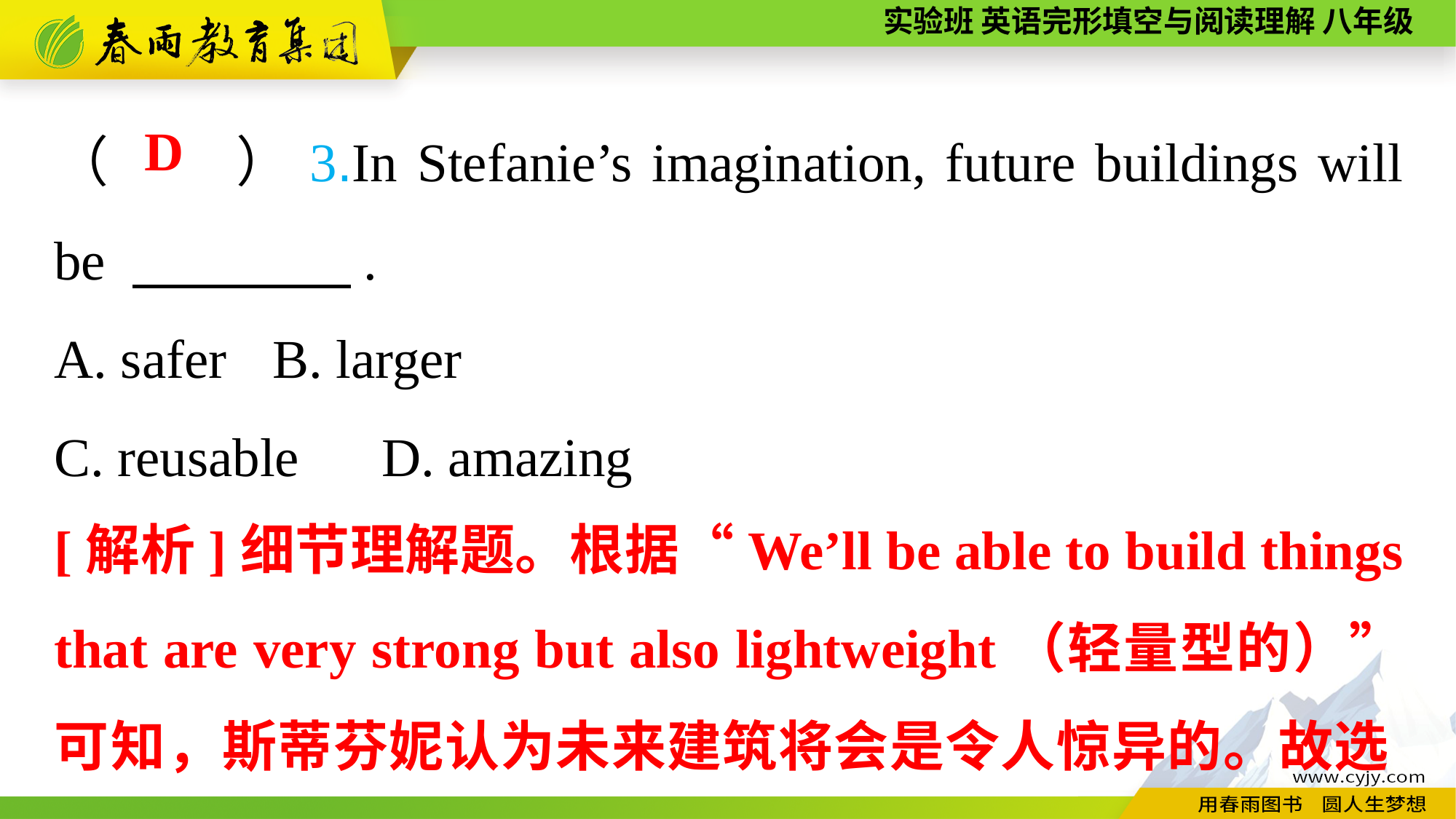

（　　）3.In Stefanie’s imagination, future buildings will be 　　　　.
A. safer	B. larger
C. reusable	D. amazing
D
[解析]细节理解题。根据“We’ll be able to build things that are very strong but also lightweight（轻量型的）”可知，斯蒂芬妮认为未来建筑将会是令人惊异的。故选D。